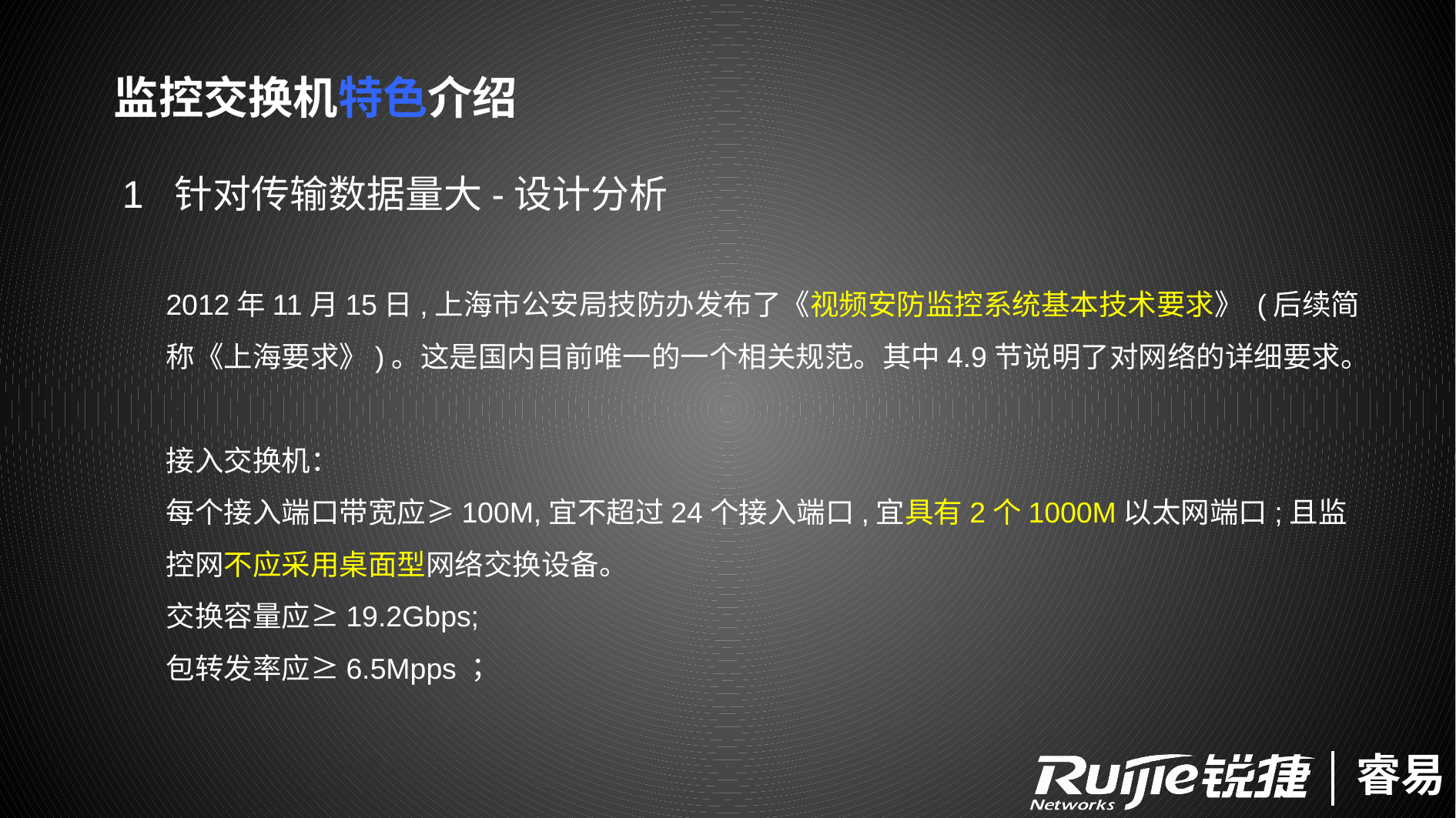

监控交换机特色介绍
1  针对传输数据量大-设计分析
2012年11月15日,上海市公安局技防办发布了《视频安防监控系统基本技术要求》 (后续简称《上海要求》)。这是国内目前唯一的一个相关规范。其中4.9节说明了对网络的详细要求。

接入交换机：
每个接入端口带宽应≥100M,宜不超过24个接入端口,宜具有2个1000M以太网端口;且监控网不应采用桌面型网络交换设备。
交换容量应≥19.2Gbps;
包转发率应≥6.5Mpps；